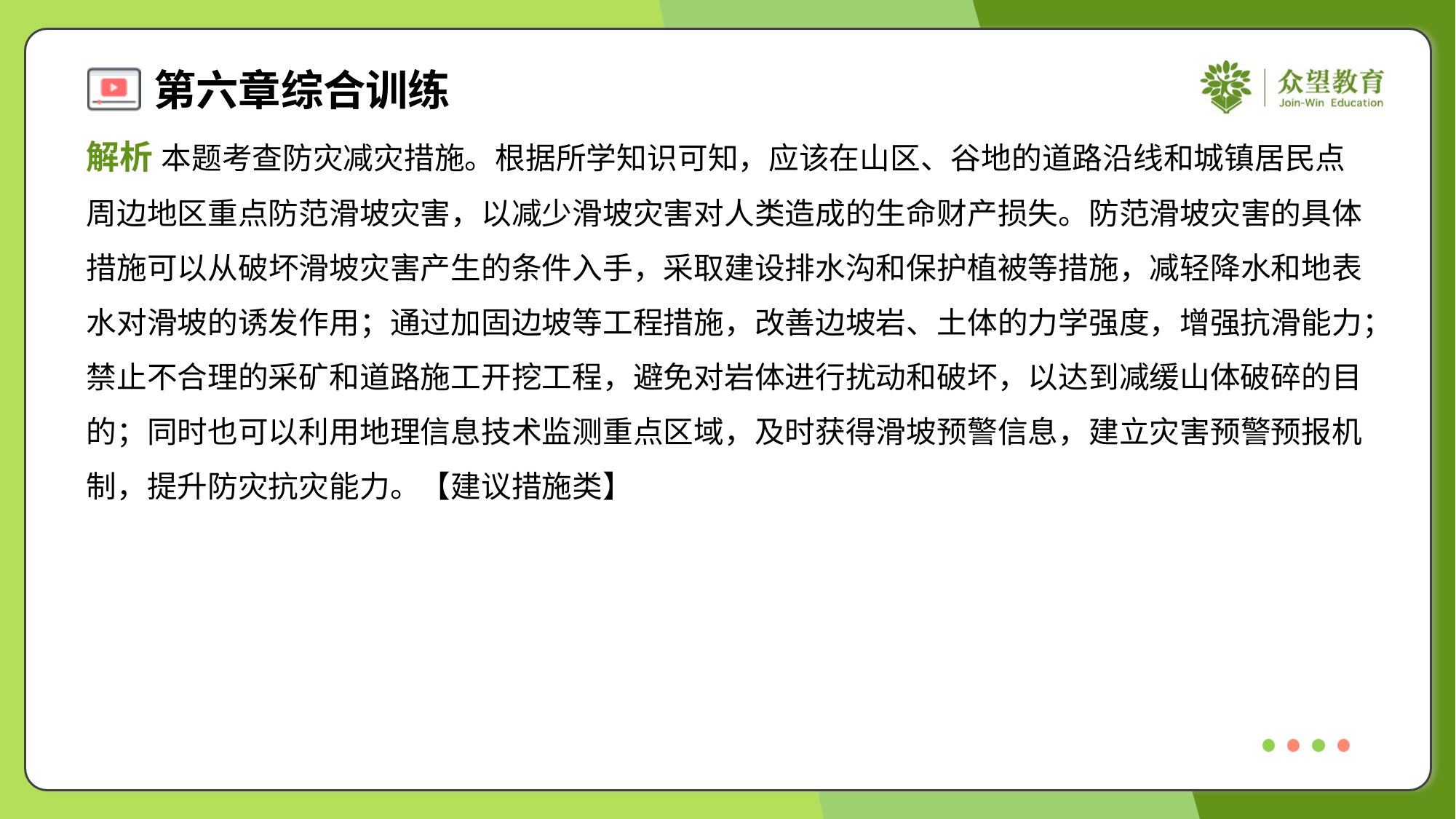

解析 本题考查防灾减灾措施。根据所学知识可知，应该在山区、谷地的道路沿线和城镇居民点
周边地区重点防范滑坡灾害，以减少滑坡灾害对人类造成的生命财产损失。防范滑坡灾害的具体
措施可以从破坏滑坡灾害产生的条件入手，采取建设排水沟和保护植被等措施，减轻降水和地表
水对滑坡的诱发作用；通过加固边坡等工程措施，改善边坡岩、土体的力学强度，增强抗滑能力；
禁止不合理的采矿和道路施工开挖工程，避免对岩体进行扰动和破坏，以达到减缓山体破碎的目
的；同时也可以利用地理信息技术监测重点区域，及时获得滑坡预警信息，建立灾害预警预报机
制，提升防灾抗灾能力。【建议措施类】